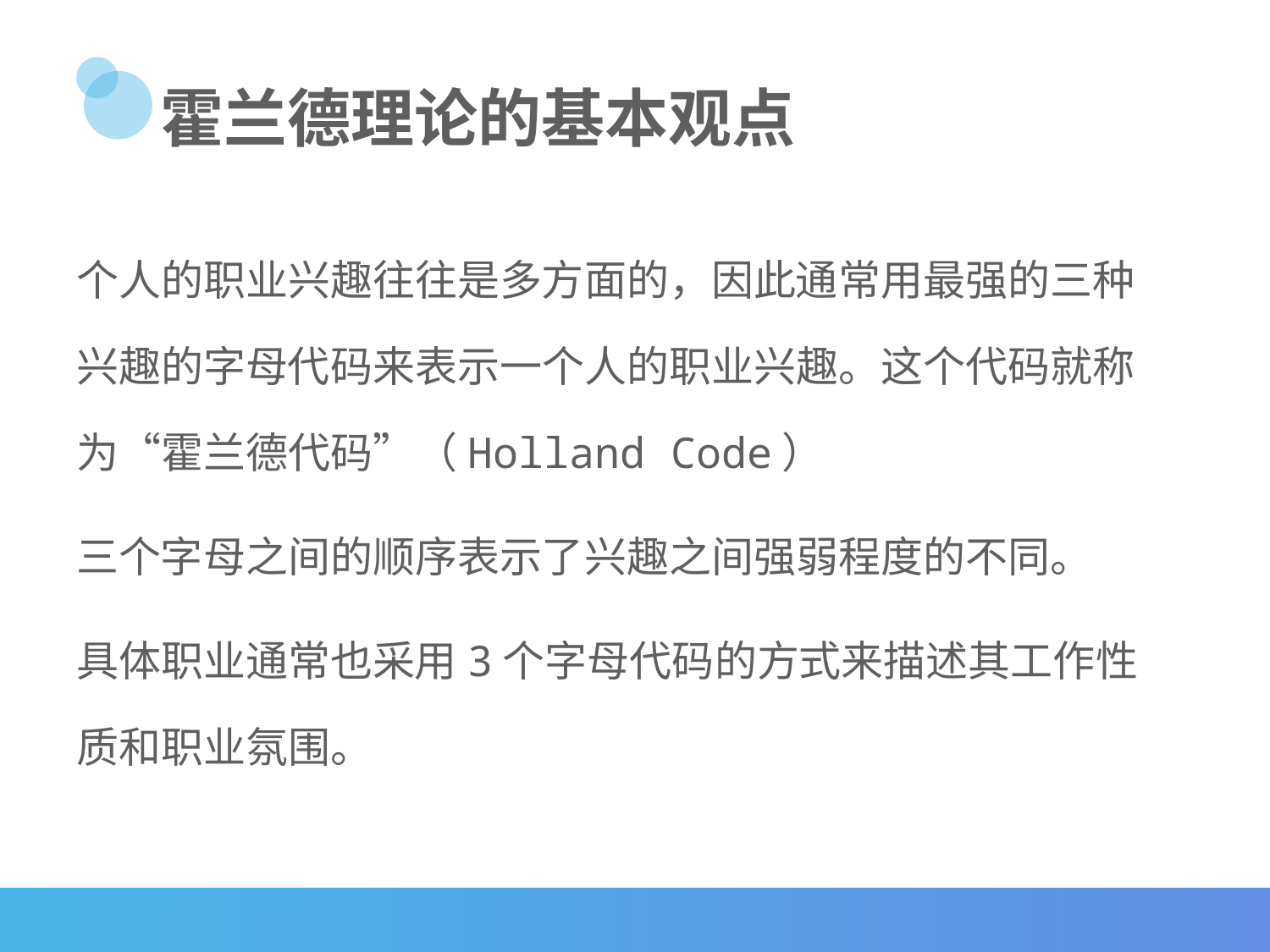

# 霍兰德理论的基本观点
个人的职业兴趣往往是多方面的，因此通常用最强的三种兴趣的字母代码来表示一个人的职业兴趣。这个代码就称为“霍兰德代码”（Holland Code）
三个字母之间的顺序表示了兴趣之间强弱程度的不同。
具体职业通常也采用3个字母代码的方式来描述其工作性质和职业氛围。